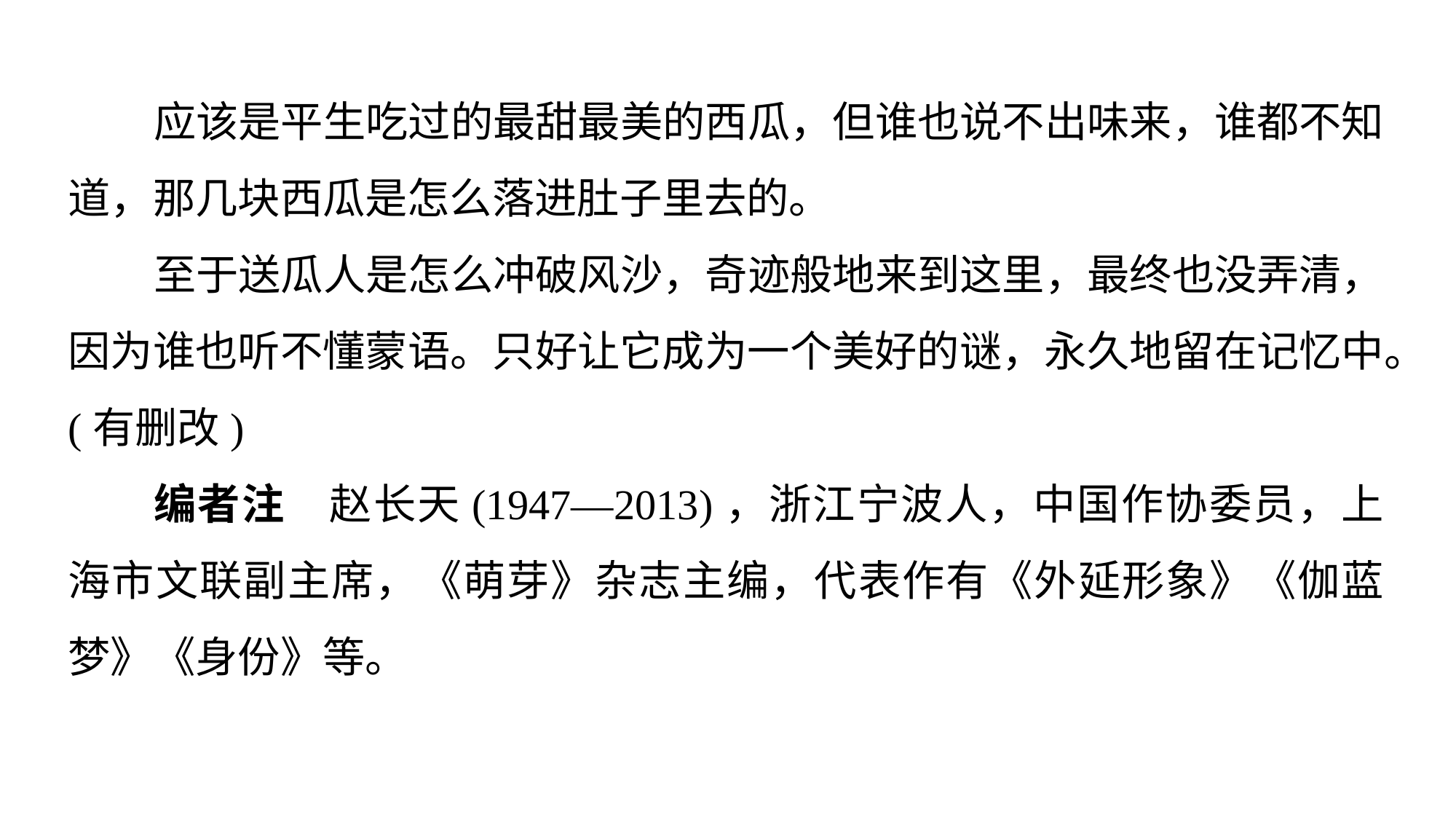

应该是平生吃过的最甜最美的西瓜，但谁也说不出味来，谁都不知道，那几块西瓜是怎么落进肚子里去的。
至于送瓜人是怎么冲破风沙，奇迹般地来到这里，最终也没弄清，因为谁也听不懂蒙语。只好让它成为一个美好的谜，永久地留在记忆中。(有删改)
编者注　赵长天(1947—2013)，浙江宁波人，中国作协委员，上海市文联副主席，《萌芽》杂志主编，代表作有《外延形象》《伽蓝梦》《身份》等。